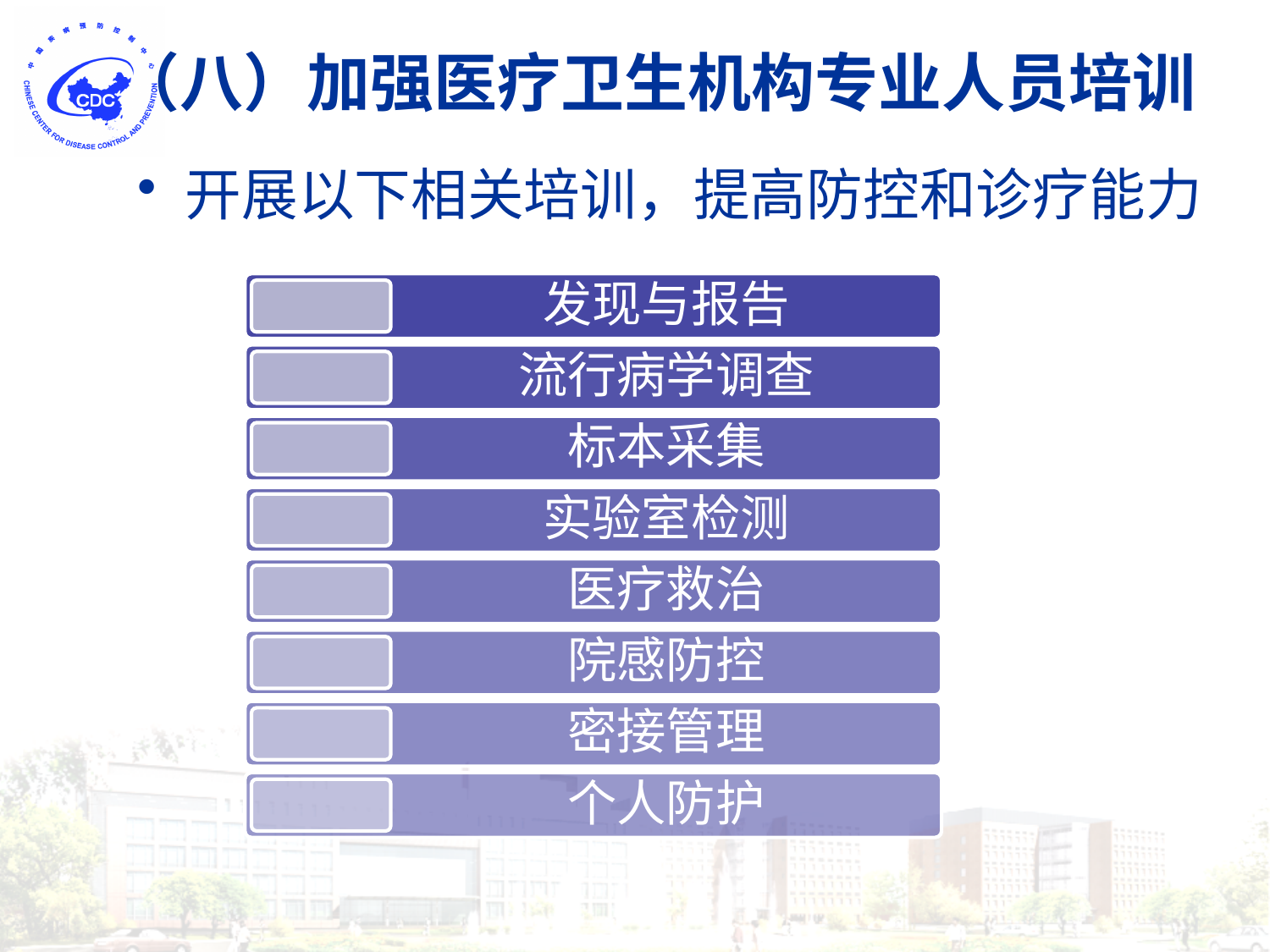

# （八）加强医疗卫生机构专业人员培训
开展以下相关培训，提高防控和诊疗能力

发现与报告
流行病学调查
标本采集
实验室检测
医疗救治
院感防控
密接管理
个人防护